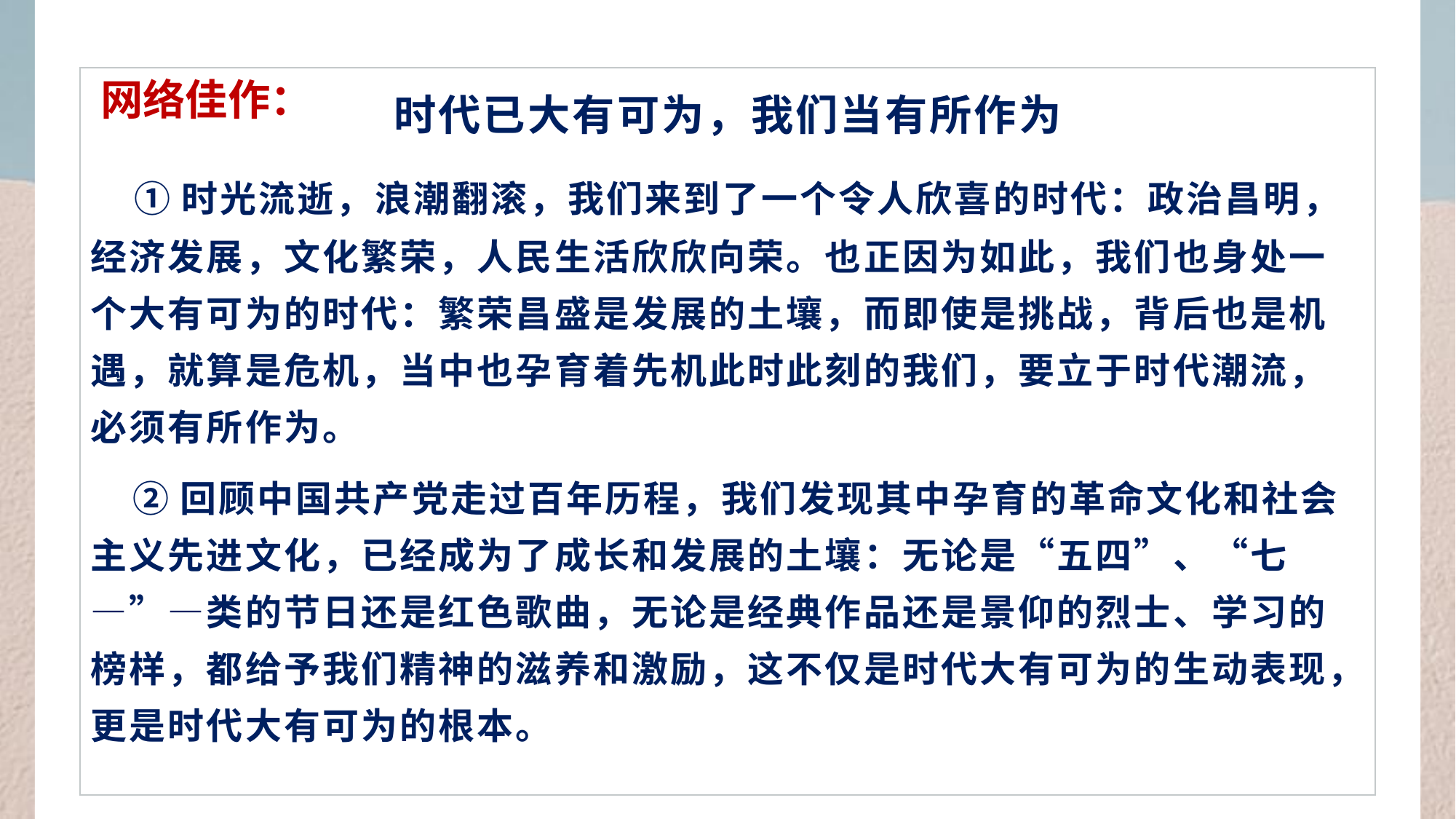

时代已大有可为，我们当有所作为
    ①时光流逝，浪潮翻滚，我们来到了一个令人欣喜的时代：政治昌明，经济发展，文化繁荣，人民生活欣欣向荣。也正因为如此，我们也身处一个大有可为的时代：繁荣昌盛是发展的土壤，而即使是挑战，背后也是机遇，就算是危机，当中也孕育着先机此时此刻的我们，要立于时代潮流，必须有所作为。
    ②回顾中国共产党走过百年历程，我们发现其中孕育的革命文化和社会主义先进文化，已经成为了成长和发展的土壤：无论是“五四”、“七—”—类的节日还是红色歌曲，无论是经典作品还是景仰的烈士、学习的榜样，都给予我们精神的滋养和激励，这不仅是时代大有可为的生动表现，更是时代大有可为的根本。

网络佳作：